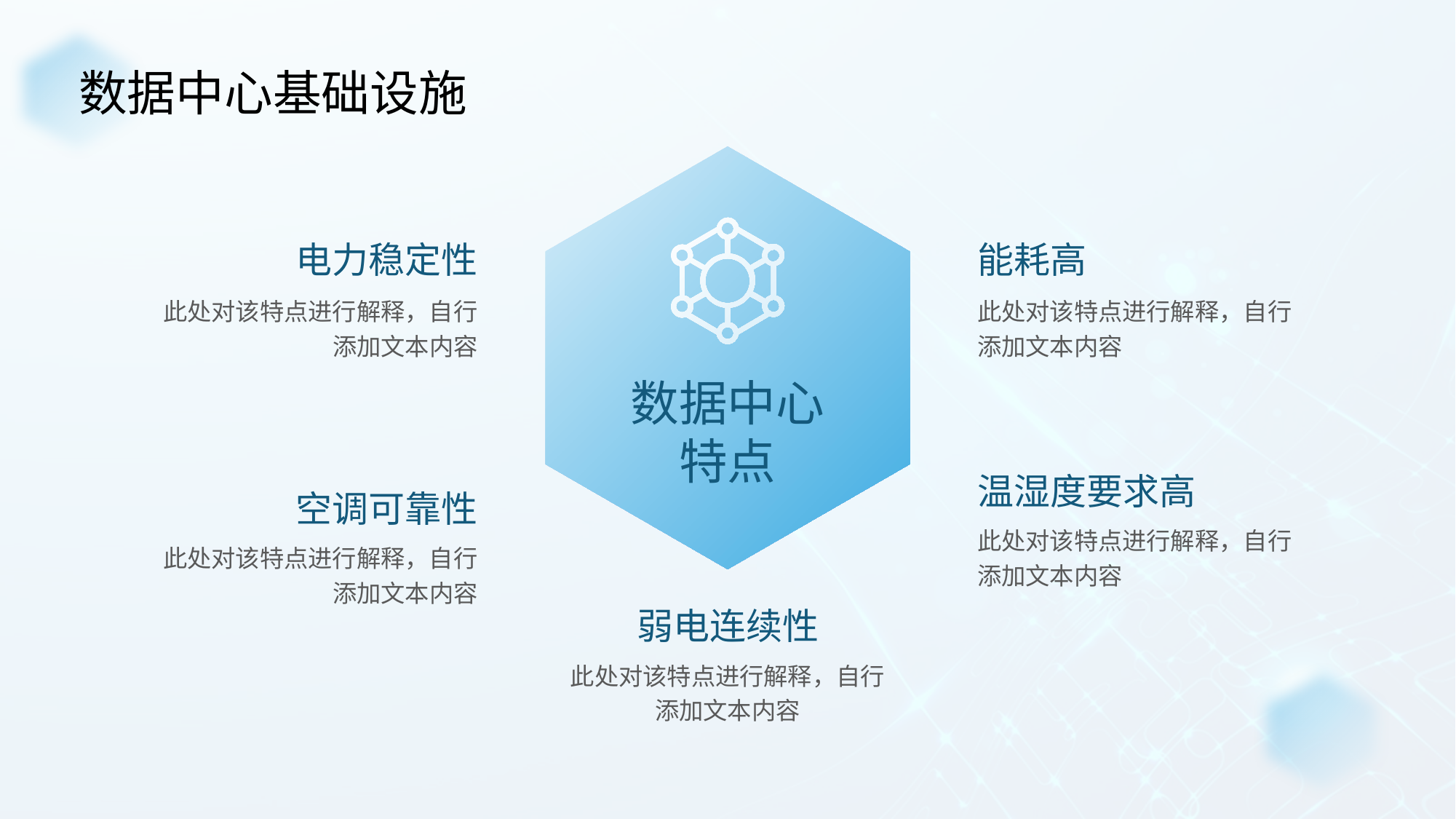

数据中心基础设施

电力稳定性
能耗高
此处对该特点进行解释，自行添加文本内容
此处对该特点进行解释，自行添加文本内容
数据中心
特点
温湿度要求高
空调可靠性
此处对该特点进行解释，自行添加文本内容
此处对该特点进行解释，自行添加文本内容
弱电连续性
此处对该特点进行解释，自行添加文本内容